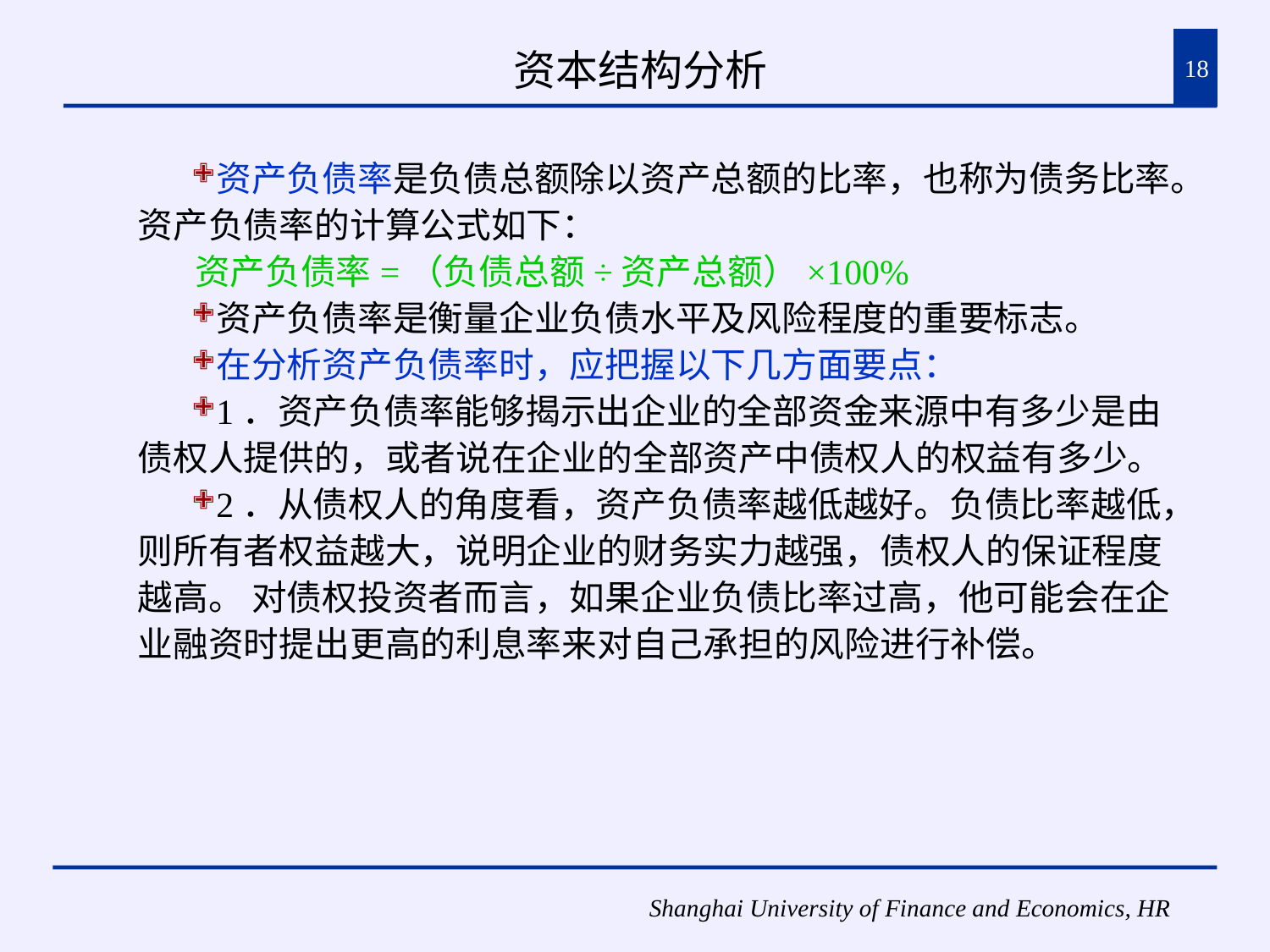

# 资本结构分析
18
资产负债率是负债总额除以资产总额的比率，也称为债务比率。资产负债率的计算公式如下：
       资产负债率=（负债总额÷资产总额）×100%
资产负债率是衡量企业负债水平及风险程度的重要标志。
在分析资产负债率时，应把握以下几方面要点：
1．资产负债率能够揭示出企业的全部资金来源中有多少是由债权人提供的，或者说在企业的全部资产中债权人的权益有多少。
2．从债权人的角度看，资产负债率越低越好。负债比率越低，则所有者权益越大，说明企业的财务实力越强，债权人的保证程度越高。 对债权投资者而言，如果企业负债比率过高，他可能会在企业融资时提出更高的利息率来对自己承担的风险进行补偿。